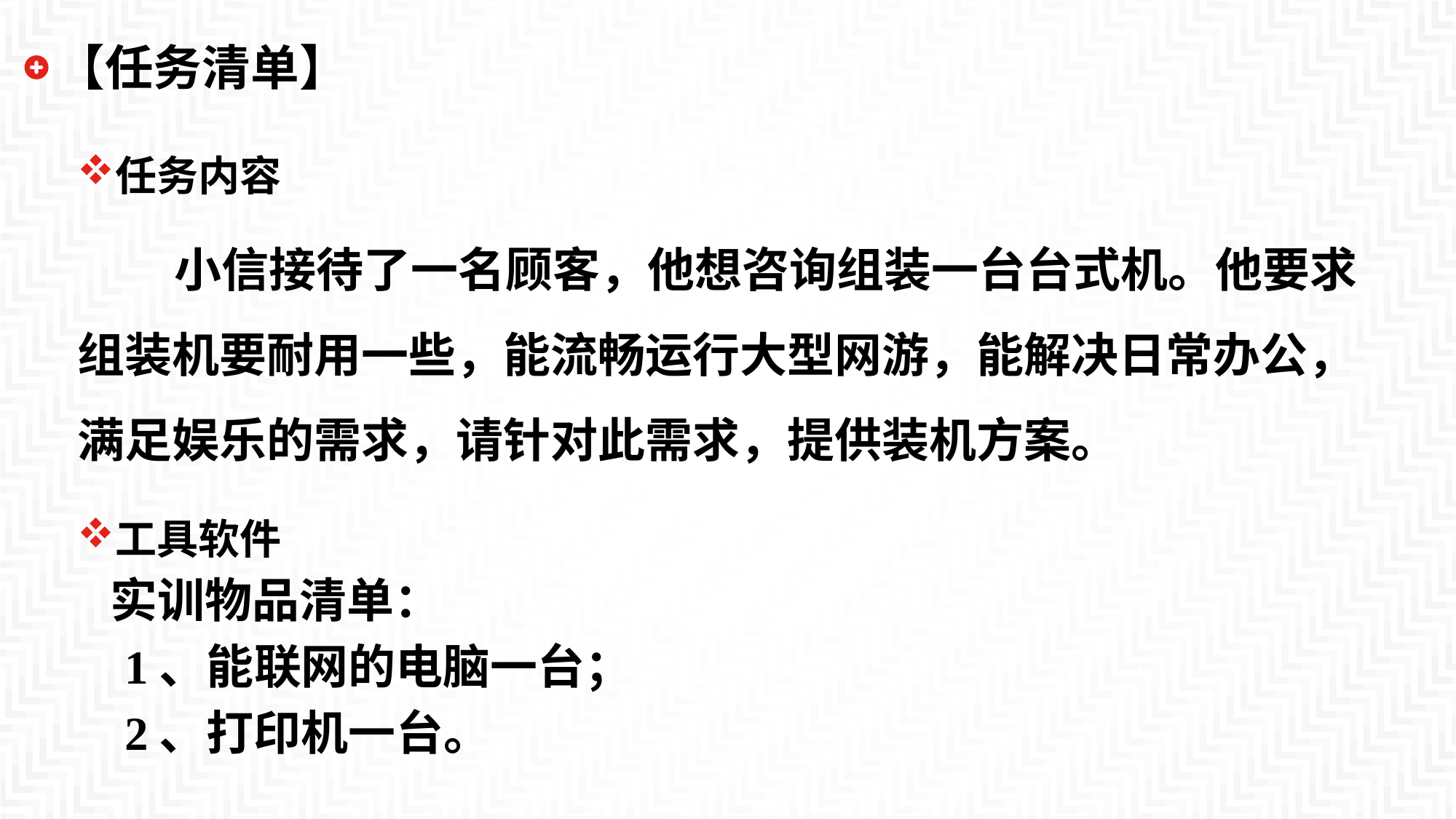

# 【任务清单】
任务内容
        小信接待了一名顾客，他想咨询组装一台台式机。他要求组装机要耐用一些，能流畅运行大型网游，能解决日常办公，满足娱乐的需求，请针对此需求，提供装机方案。

工具软件
  实训物品清单：
    1、能联网的电脑一台；
    2、打印机一台。